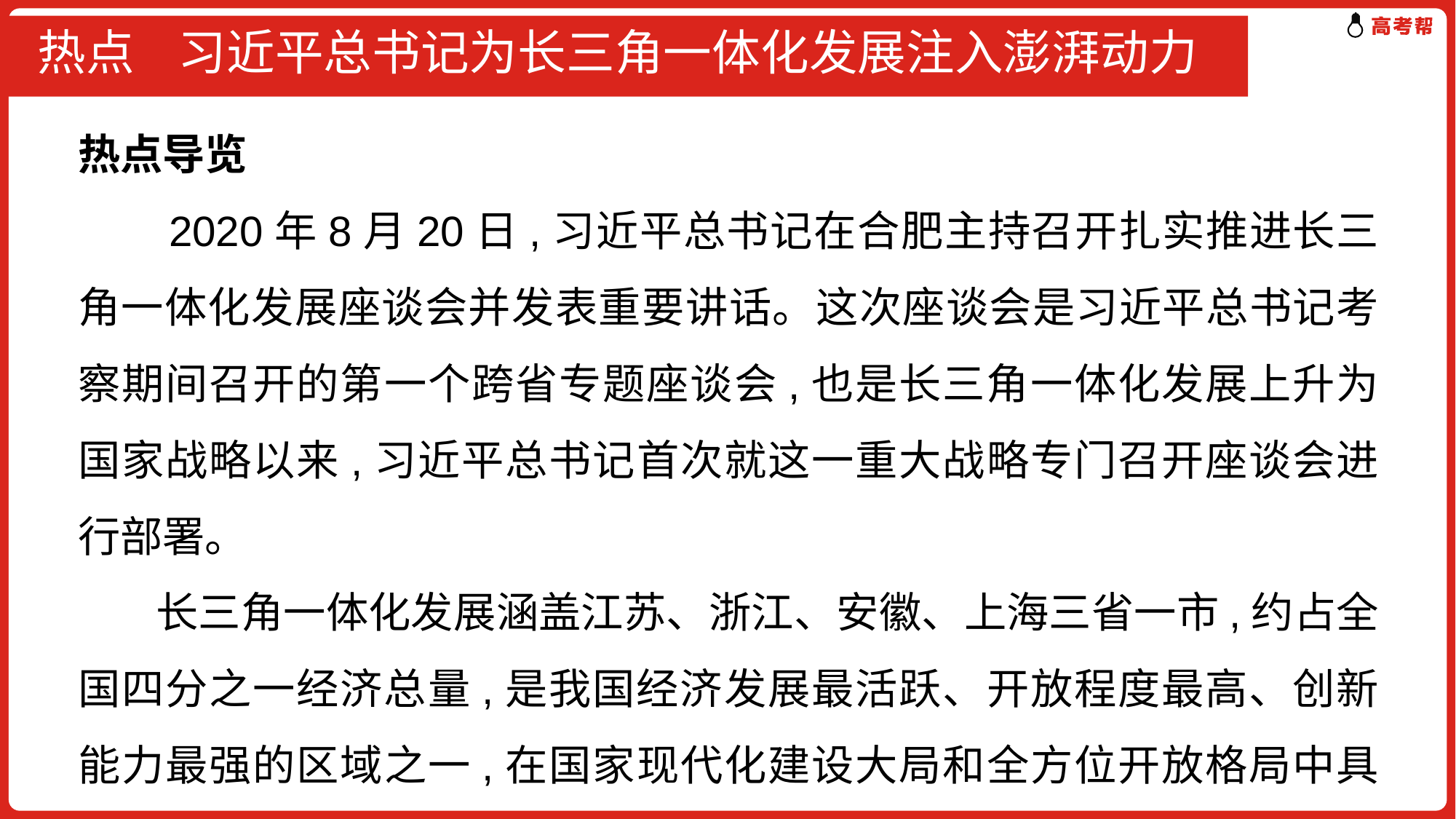

# 热点    习近平总书记为长三角一体化发展注入澎湃动力
热点导览
       2020年8月20日,习近平总书记在合肥主持召开扎实推进长三角一体化发展座谈会并发表重要讲话。这次座谈会是习近平总书记考察期间召开的第一个跨省专题座谈会,也是长三角一体化发展上升为国家战略以来,习近平总书记首次就这一重大战略专门召开座谈会进行部署。
       长三角一体化发展涵盖江苏、浙江、安徽、上海三省一市,约占全国四分之一经济总量,是我国经济发展最活跃、开放程度最高、创新能力最强的区域之一,在国家现代化建设大局和全方位开放格局中具有举足轻重的战略地位。此次专门召开座谈会,无疑具有重要意义。